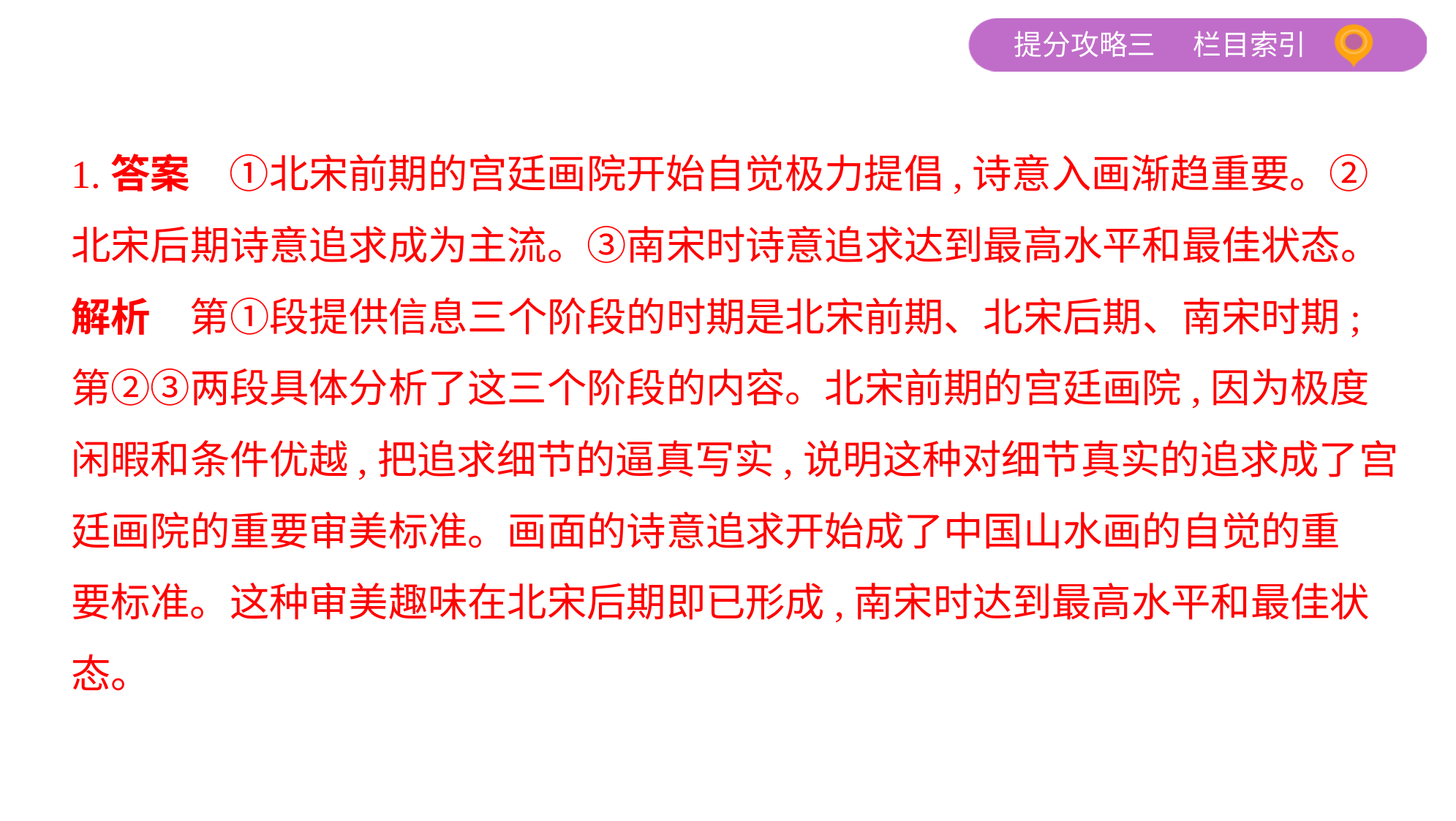

1.答案　①北宋前期的宫廷画院开始自觉极力提倡,诗意入画渐趋重要。②
北宋后期诗意追求成为主流。③南宋时诗意追求达到最高水平和最佳状态。
解析　第①段提供信息三个阶段的时期是北宋前期、北宋后期、南宋时期;
第②③两段具体分析了这三个阶段的内容。北宋前期的宫廷画院,因为极度
闲暇和条件优越,把追求细节的逼真写实,说明这种对细节真实的追求成了宫
廷画院的重要审美标准。画面的诗意追求开始成了中国山水画的自觉的重
要标准。这种审美趣味在北宋后期即已形成,南宋时达到最高水平和最佳状
态。